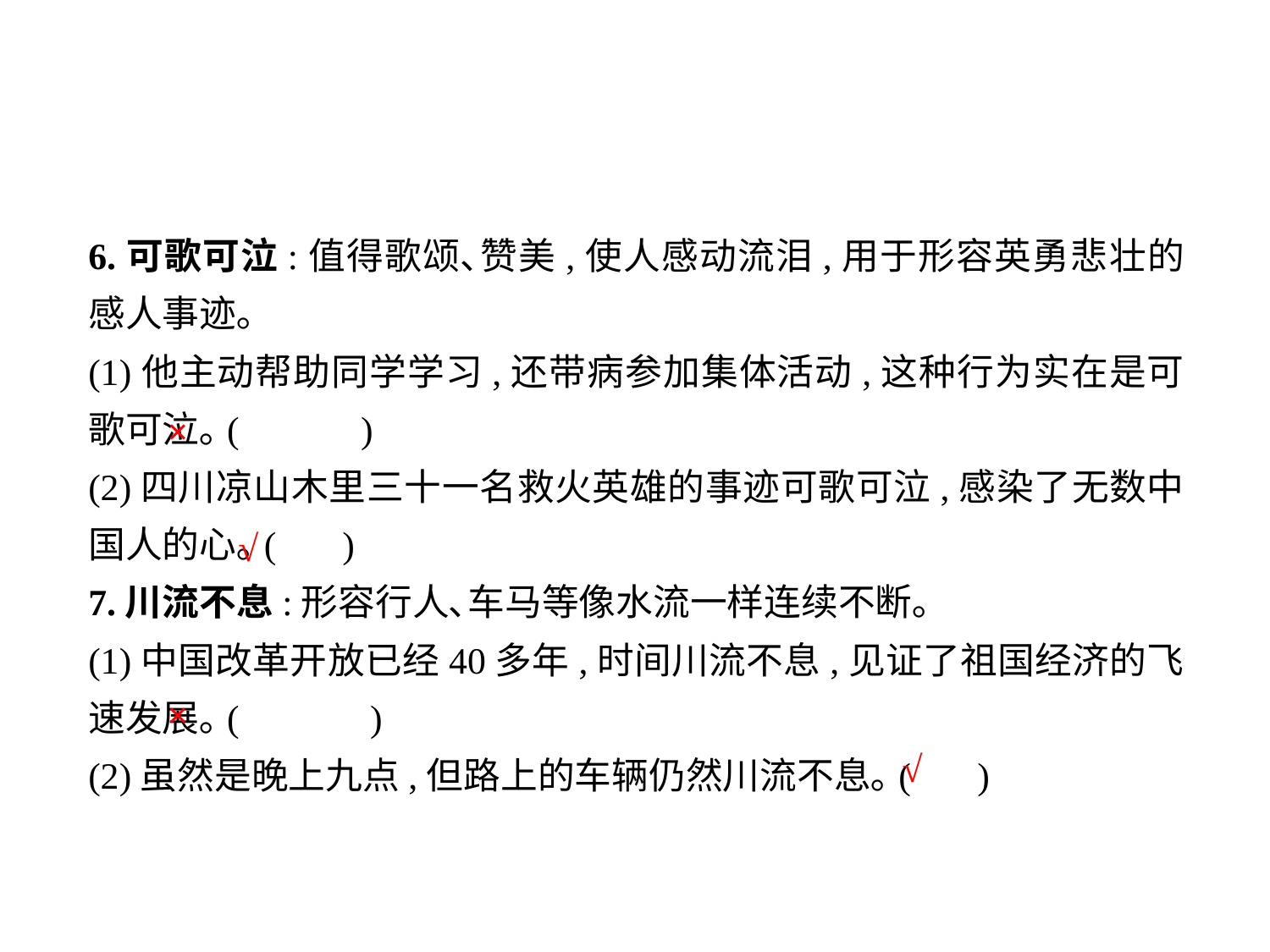

6.可歌可泣:值得歌颂､赞美,使人感动流泪,用于形容英勇悲壮的感人事迹｡
(1)他主动帮助同学学习,还带病参加集体活动,这种行为实在是可歌可泣｡(	  )
(2)四川凉山木里三十一名救火英雄的事迹可歌可泣,感染了无数中国人的心｡(	)
7.川流不息:形容行人､车马等像水流一样连续不断｡
(1)中国改革开放已经40多年,时间川流不息,见证了祖国经济的飞速发展｡(	   )
(2)虽然是晚上九点,但路上的车辆仍然川流不息｡(	)
×
√
×
√